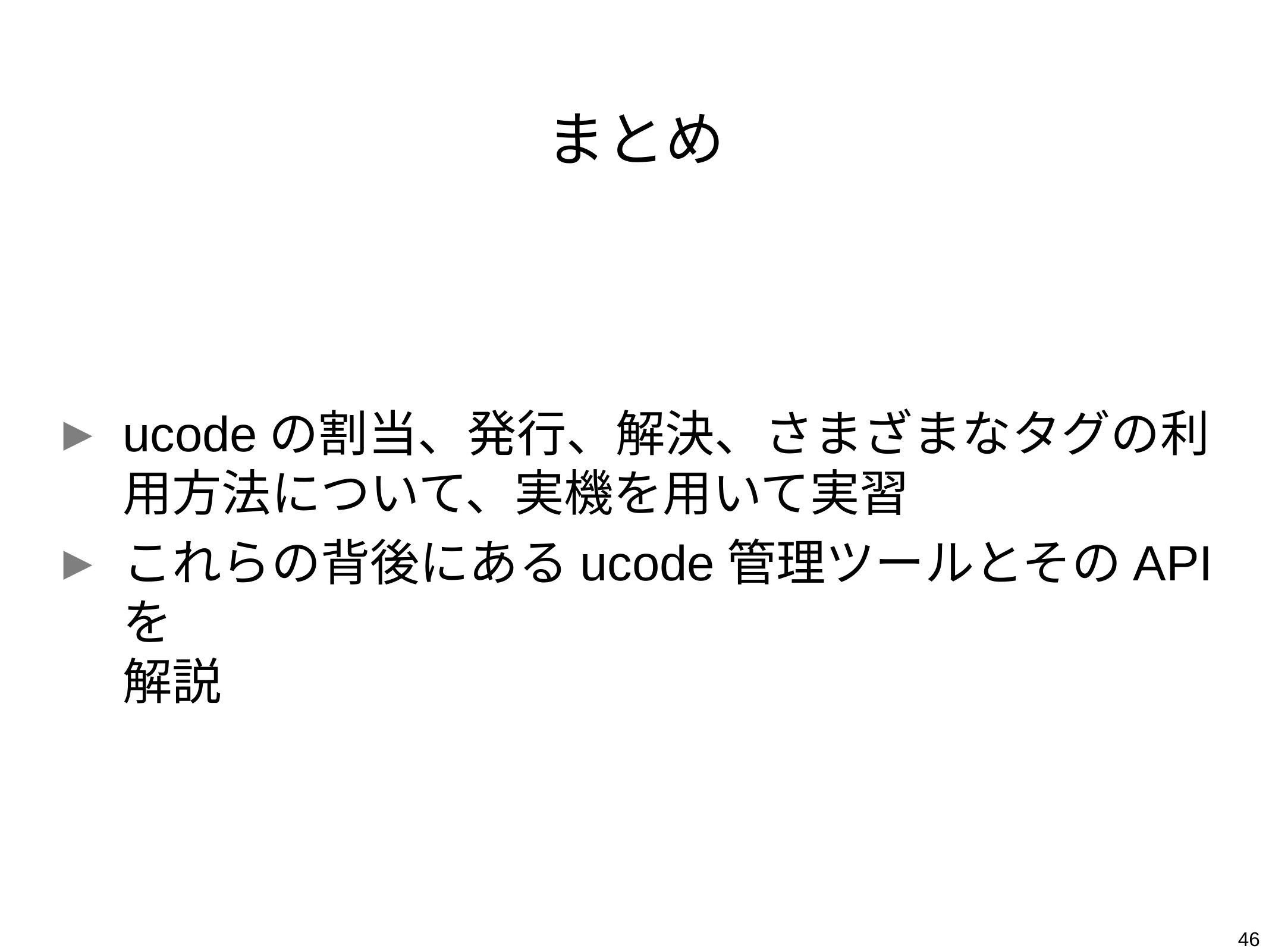

# まとめ
ucodeの割当、発行、解決、さまざまなタグの利用方法について、実機を用いて実習
これらの背後にあるucode管理ツールとそのAPIを
解説
46